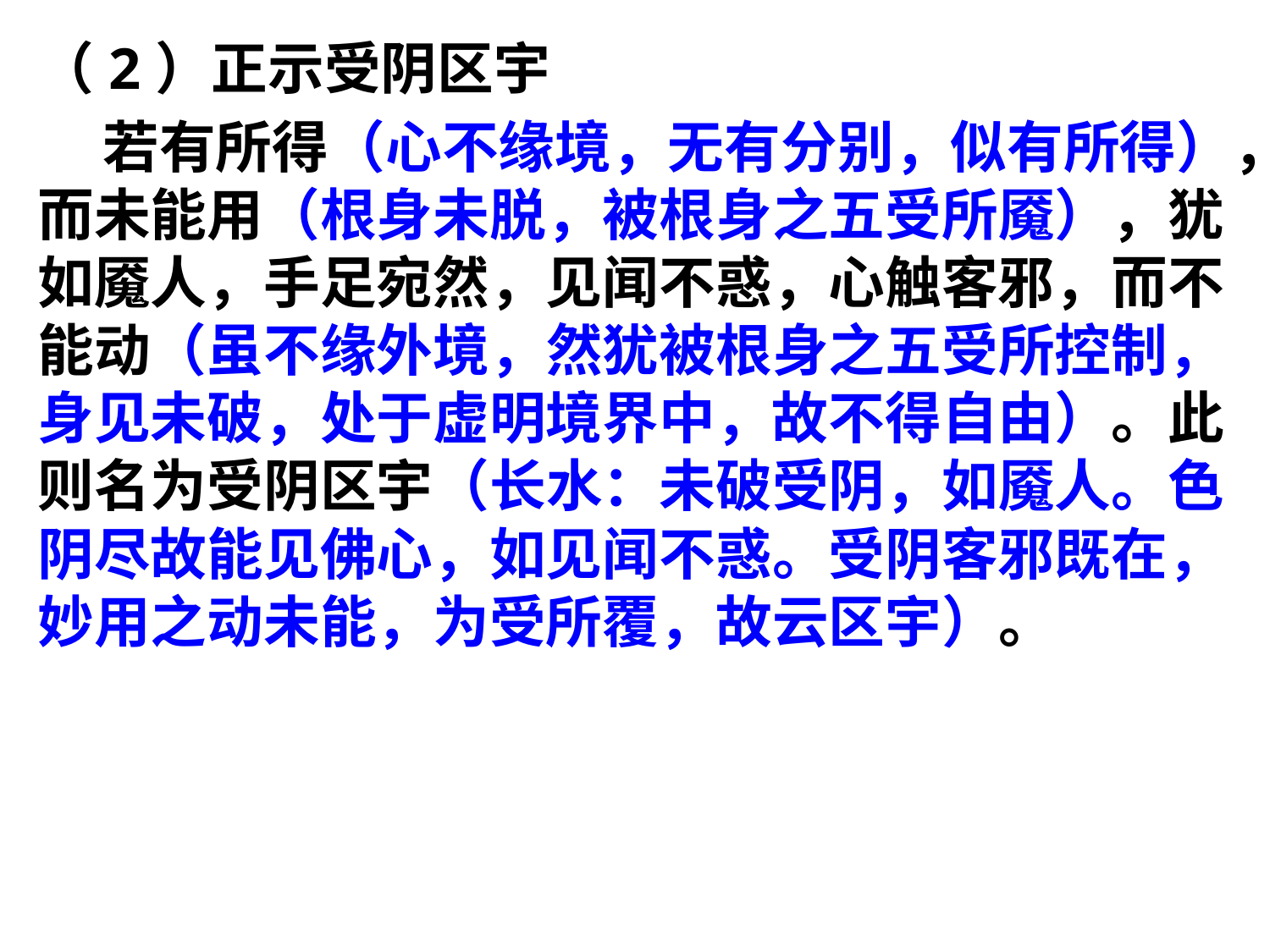

（2）正示受阴区宇
    若有所得（心不缘境，无有分别，似有所得），而未能用（根身未脱，被根身之五受所魇），犹如魇人，手足宛然，见闻不惑，心触客邪，而不能动（虽不缘外境，然犹被根身之五受所控制，身见未破，处于虚明境界中，故不得自由）。此则名为受阴区宇（长水：未破受阴，如魇人。色阴尽故能见佛心，如见闻不惑。受阴客邪既在，妙用之动未能，为受所覆，故云区宇）。